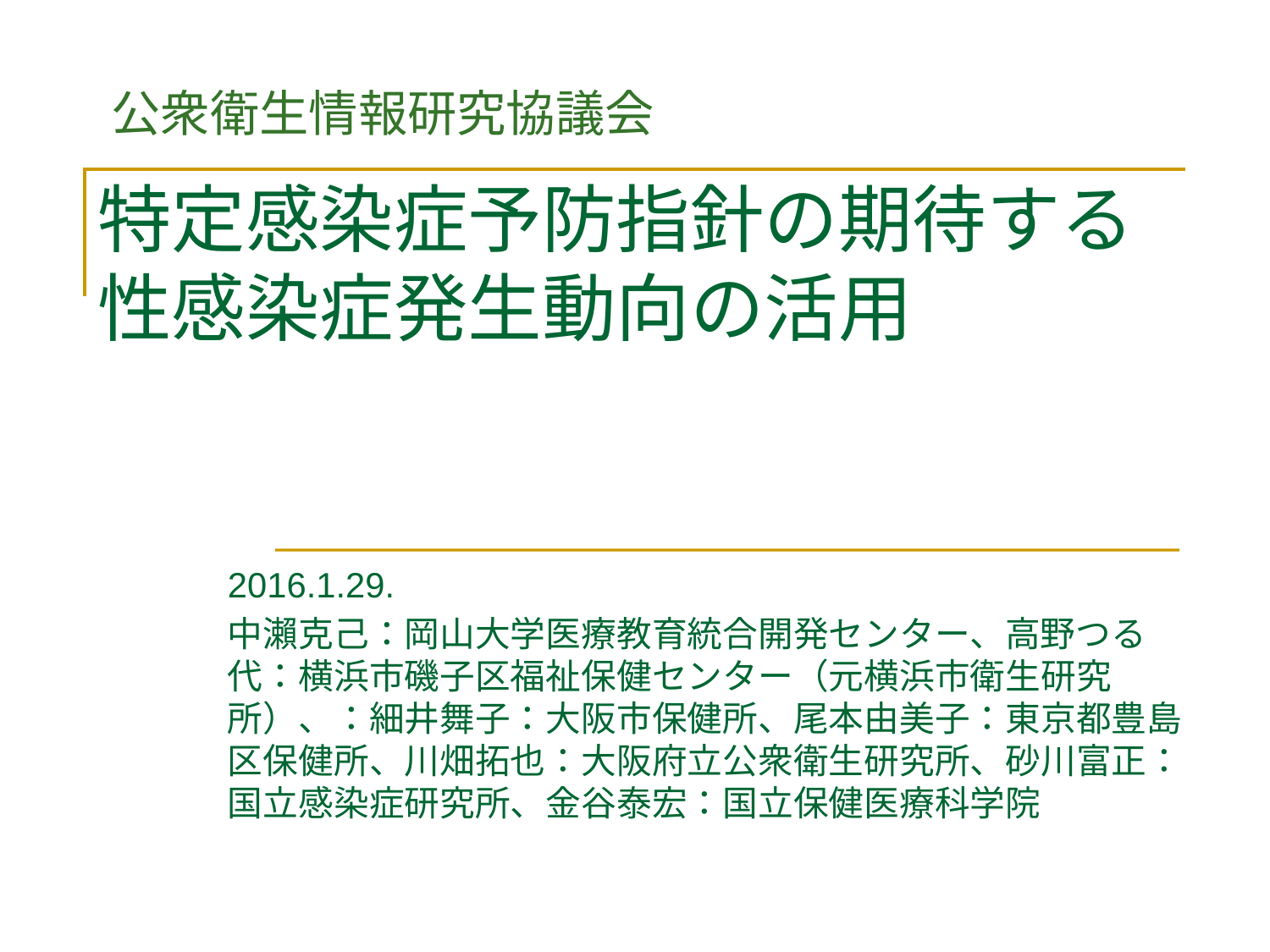

公衆衛生情報研究協議会
# 特定感染症予防指針の期待する性感染症発生動向の活用
2016.1.29.
中瀨克己：岡山大学医療教育統合開発センター、高野つる代：横浜市磯子区福祉保健センター（元横浜市衛生研究所）、：細井舞子：大阪市保健所、尾本由美子：東京都豊島区保健所、川畑拓也：大阪府立公衆衛生研究所、砂川富正：国立感染症研究所、金谷泰宏：国立保健医療科学院